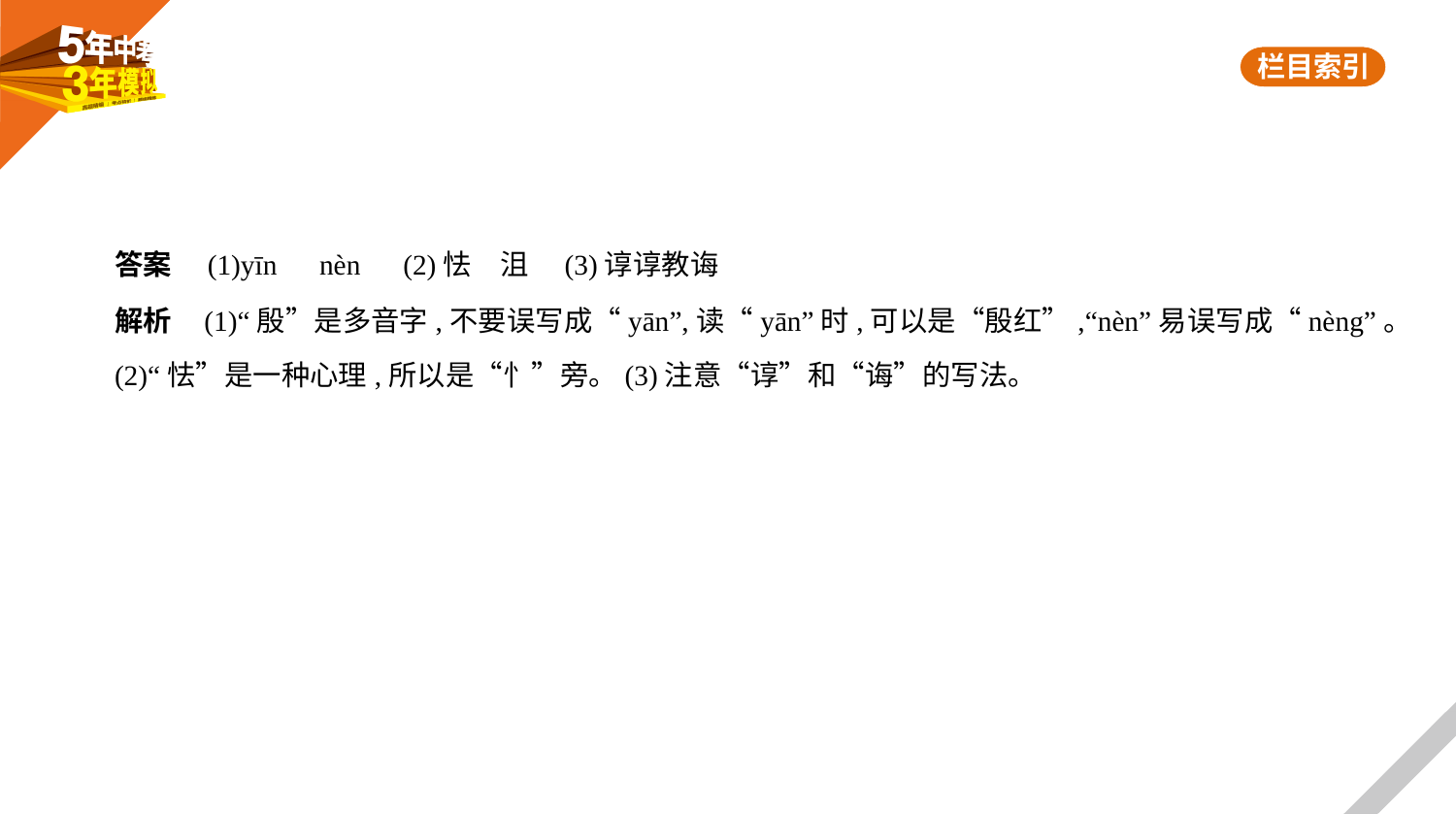

答案　(1)yīn　nèn　(2)怯　沮　(3)谆谆教诲
解析    (1)“殷”是多音字,不要误写成“yān”,读“yān”时,可以是“殷红”,“nèn”易误写成“nèng”。
(2)“怯”是一种心理,所以是“忄”旁。(3)注意“谆”和“诲”的写法。